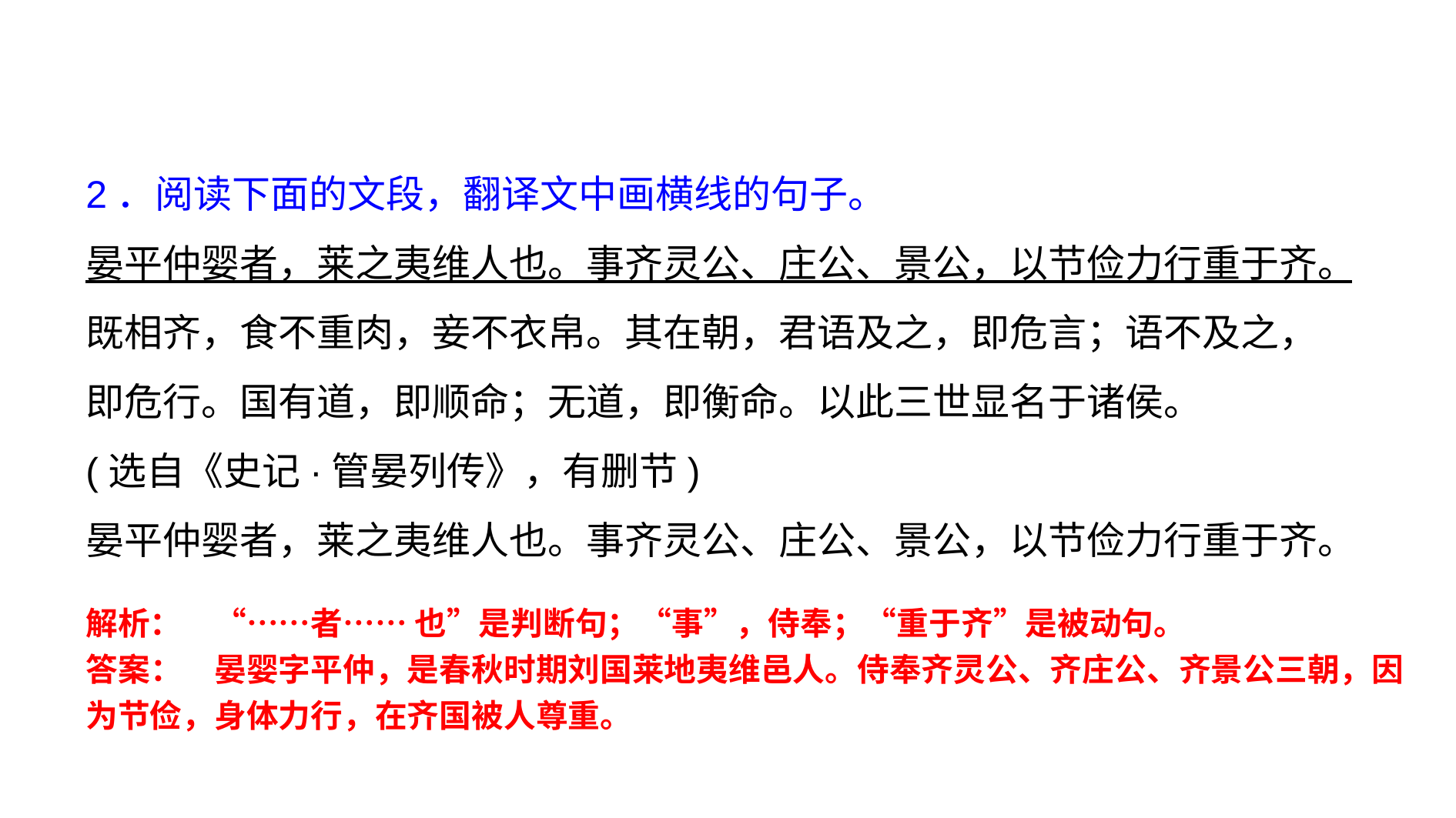

2．阅读下面的文段，翻译文中画横线的句子。
晏平仲婴者，莱之夷维人也。事齐灵公、庄公、景公，以节俭力行重于齐。既相齐，食不重肉，妾不衣帛。其在朝，君语及之，即危言；语不及之，即危行。国有道，即顺命；无道，即衡命。以此三世显名于诸侯。
(选自《史记·管晏列传》，有删节)
晏平仲婴者，莱之夷维人也。事齐灵公、庄公、景公，以节俭力行重于齐。

解析：　“……者…… 也”是判断句；“事”，侍奉；“重于齐”是被动句。
答案：　晏婴字平仲，是春秋时期刘国莱地夷维邑人。侍奉齐灵公、齐庄公、齐景公三朝，因为节俭，身体力行，在齐国被人尊重。